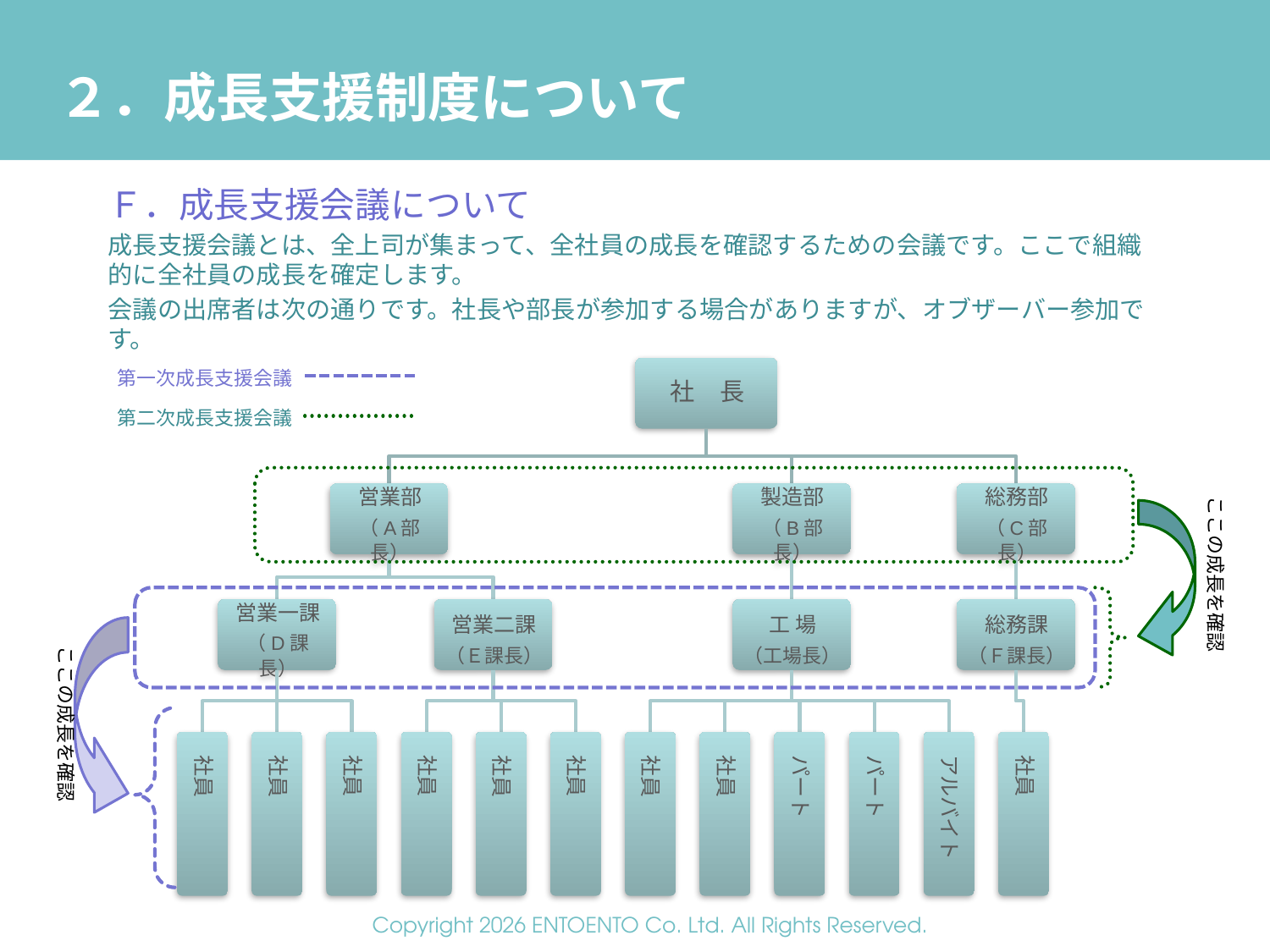

# ２．成長支援制度について
Ｆ．成長支援会議について
成長支援会議とは、全上司が集まって、全社員の成長を確認するための会議です。ここで組織的に全社員の成長を確定します。
会議の出席者は次の通りです。社長や部長が参加する場合がありますが、オブザーバー参加です。
社　長
営業部
（A部長）
営業一課
（D課長）
社員
社員
社員
営業二課
（Ｅ課長）
社員
社員
社員
製造部
（B部長）
工 場
（工場長）
社員
社員
パート
パート
アルバイト
総務部
（C部長）
総務課
（Ｆ課長）
社員
第一次成長支援会議
第二次成長支援会議

ここの成長を確認

ここの成長を確認

Copyright 2026 ENTOENTO Co. Ltd. All Rights Reserved.